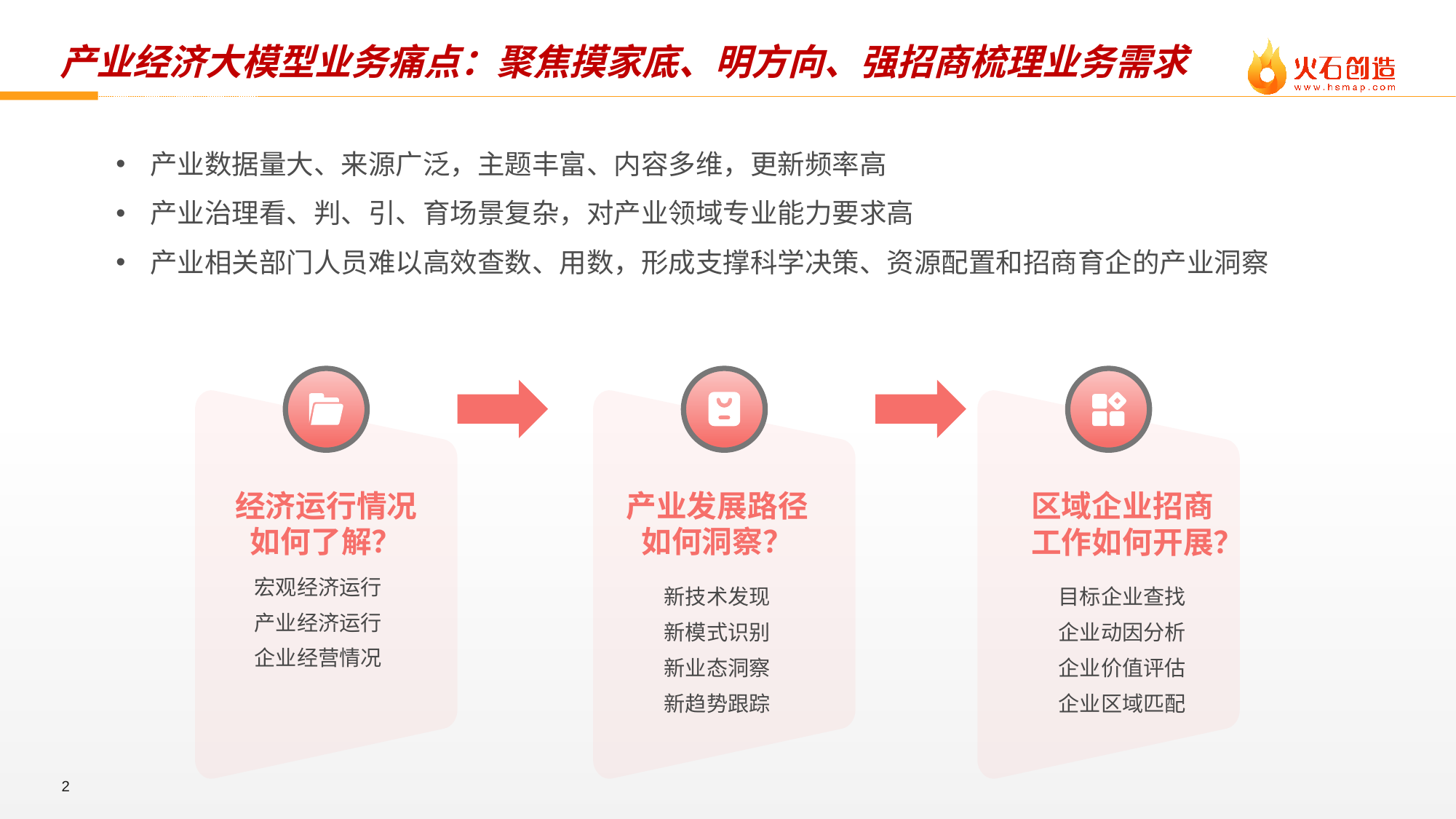

# 产业经济大模型业务痛点：聚焦摸家底、明方向、强招商梳理业务需求
产业数据量大、来源广泛，主题丰富、内容多维，更新频率高
产业治理看、判、引、育场景复杂，对产业领域专业能力要求高
产业相关部门人员难以高效查数、用数，形成支撑科学决策、资源配置和招商育企的产业洞察

经济运行情况如何了解？
产业发展路径如何洞察？
区域企业招商工作如何开展？
宏观经济运行
产业经济运行
企业经营情况
新技术发现
新模式识别
新业态洞察
新趋势跟踪
目标企业查找
企业动因分析
企业价值评估
企业区域匹配